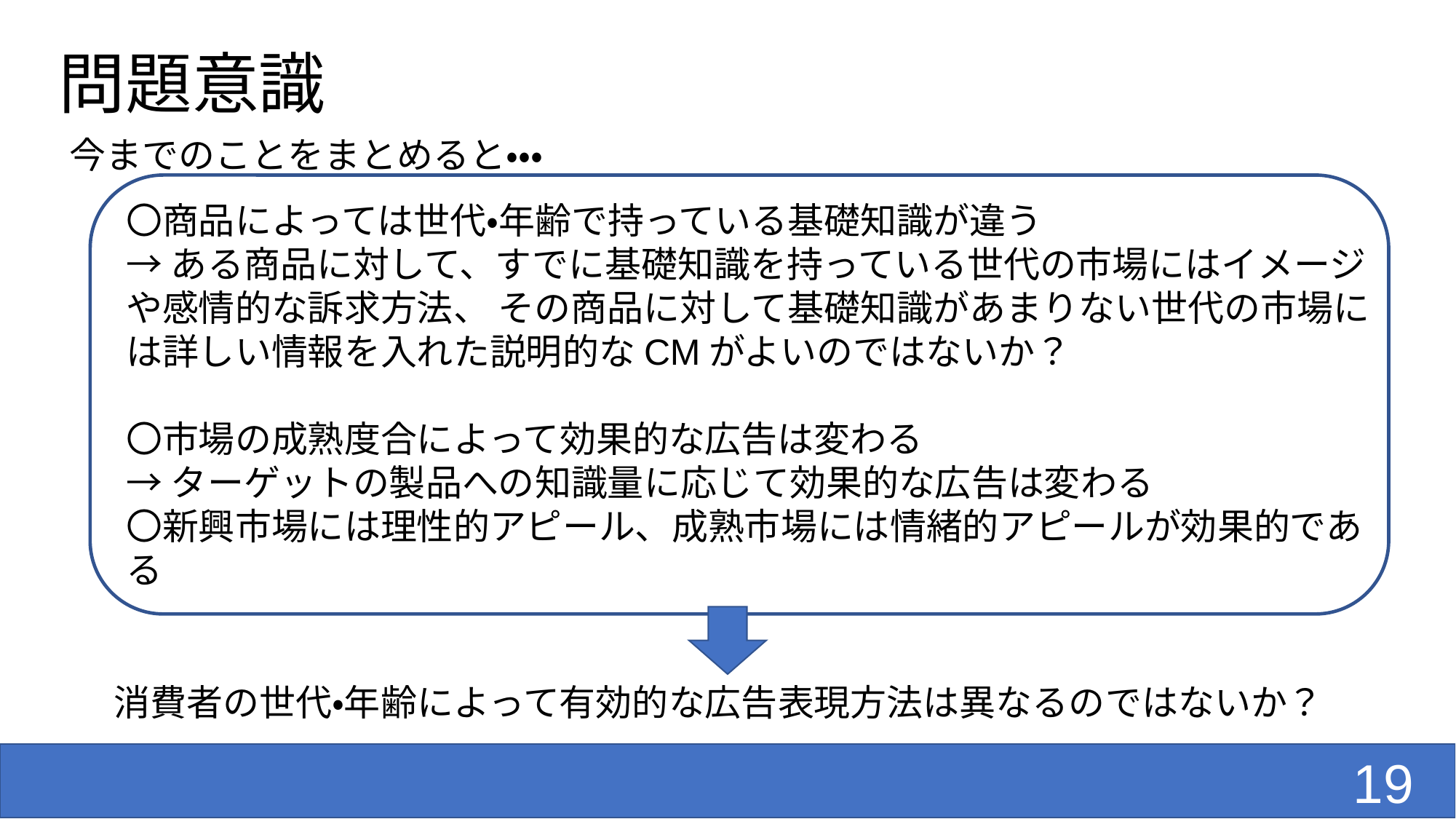

# 問題意識
今までのことをまとめると・・・

〇商品によっては世代・年齢で持っている基礎知識が違う
→ある商品に対して、すでに基礎知識を持っている世代の市場にはイメージや感情的な訴求方法、 その商品に対して基礎知識があまりない世代の市場には詳しい情報を入れた説明的なCMがよいのではないか？

〇市場の成熟度合によって効果的な広告は変わる
→ターゲットの製品への知識量に応じて効果的な広告は変わる
〇新興市場には理性的アピール、成熟市場には情緒的アピールが効果的である

消費者の世代・年齢によって有効的な広告表現方法は異なるのではないか？
19